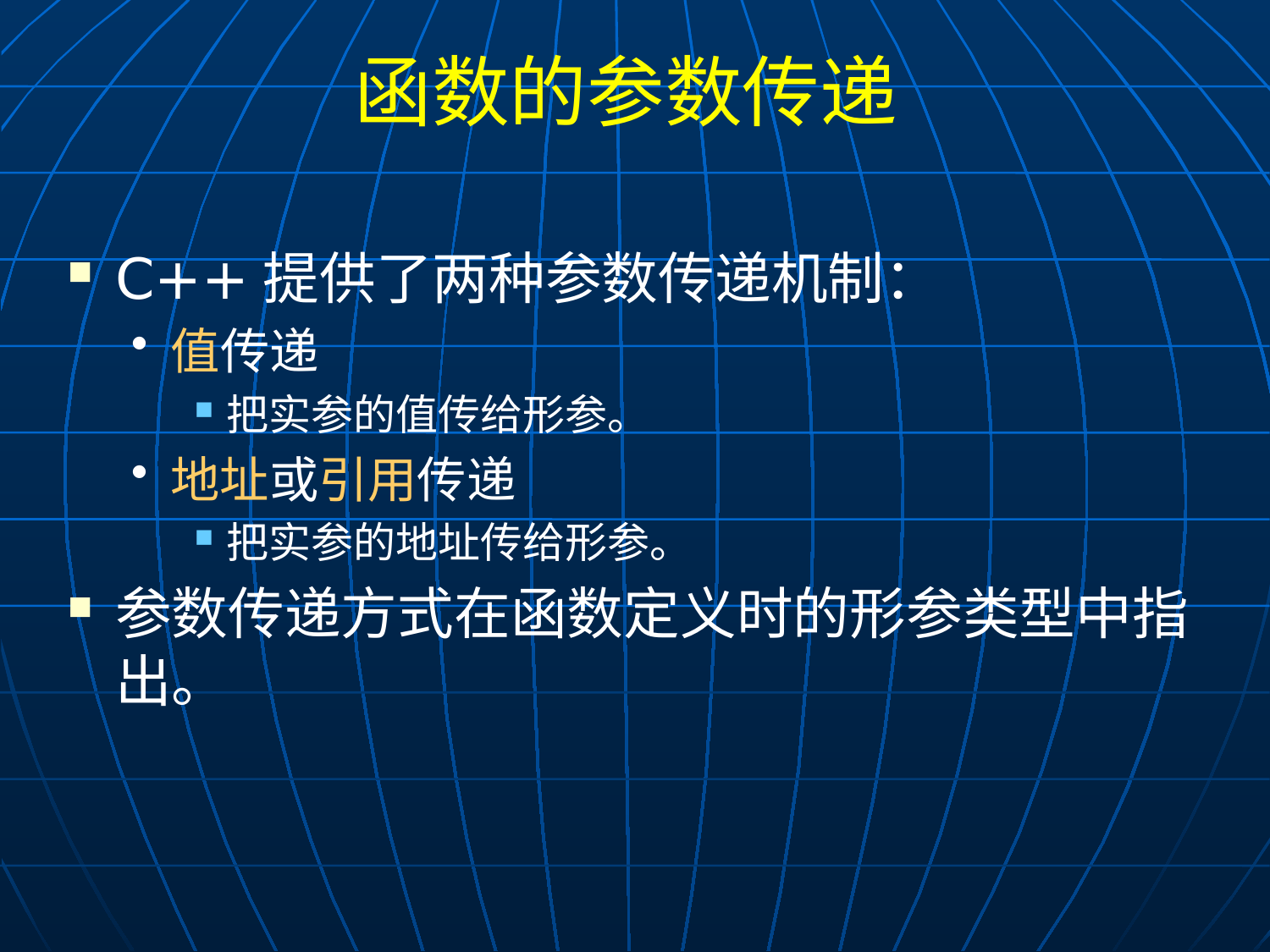

# 函数的参数传递
C++提供了两种参数传递机制：
值传递
把实参的值传给形参。
地址或引用传递
把实参的地址传给形参。
参数传递方式在函数定义时的形参类型中指出。